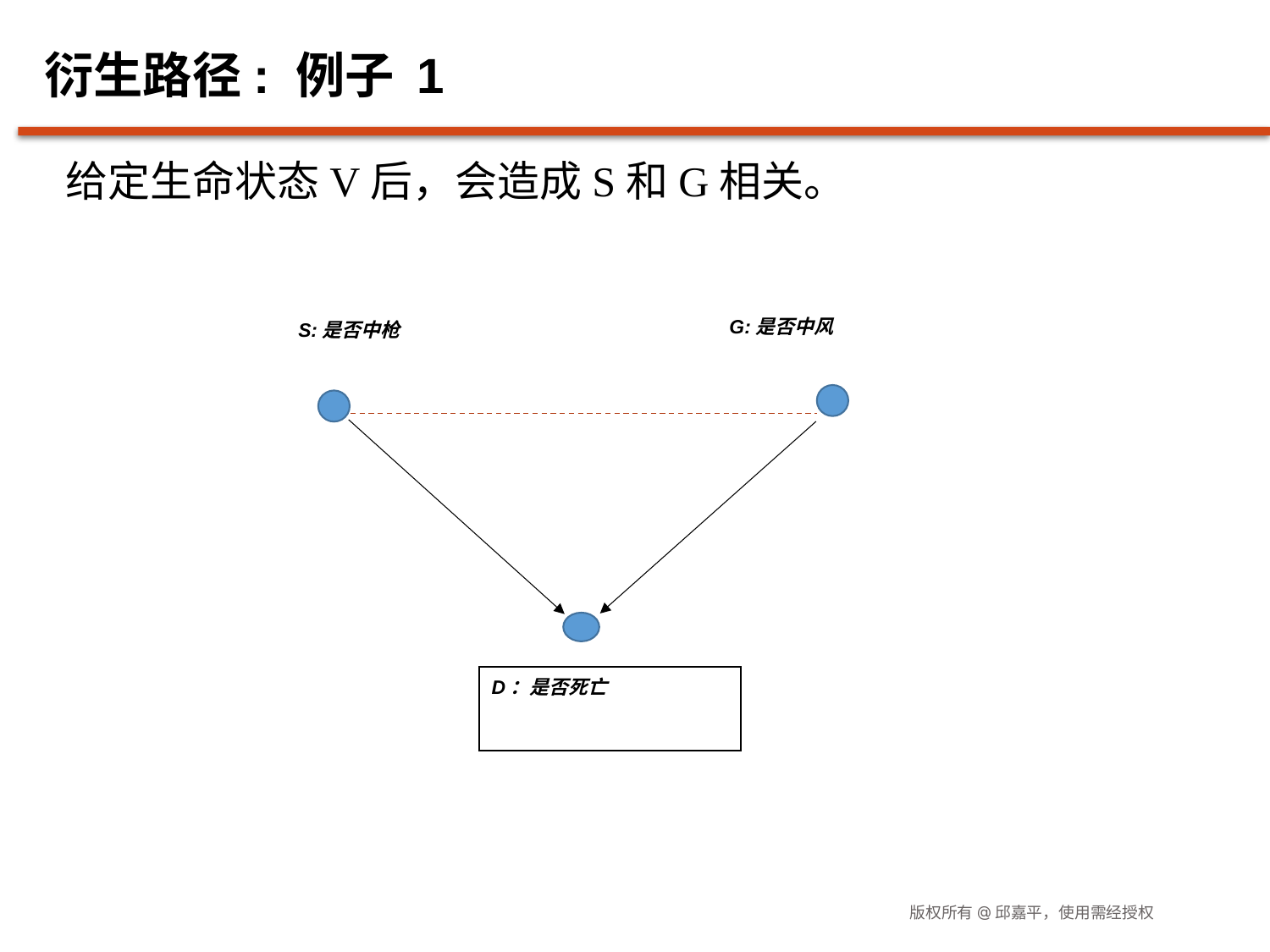

# 衍生路径: 例子 1
给定生命状态V后，会造成S和G相关。

G:是否中风
S:是否中枪

D：是否死亡
版权所有@邱嘉平，使用需经授权